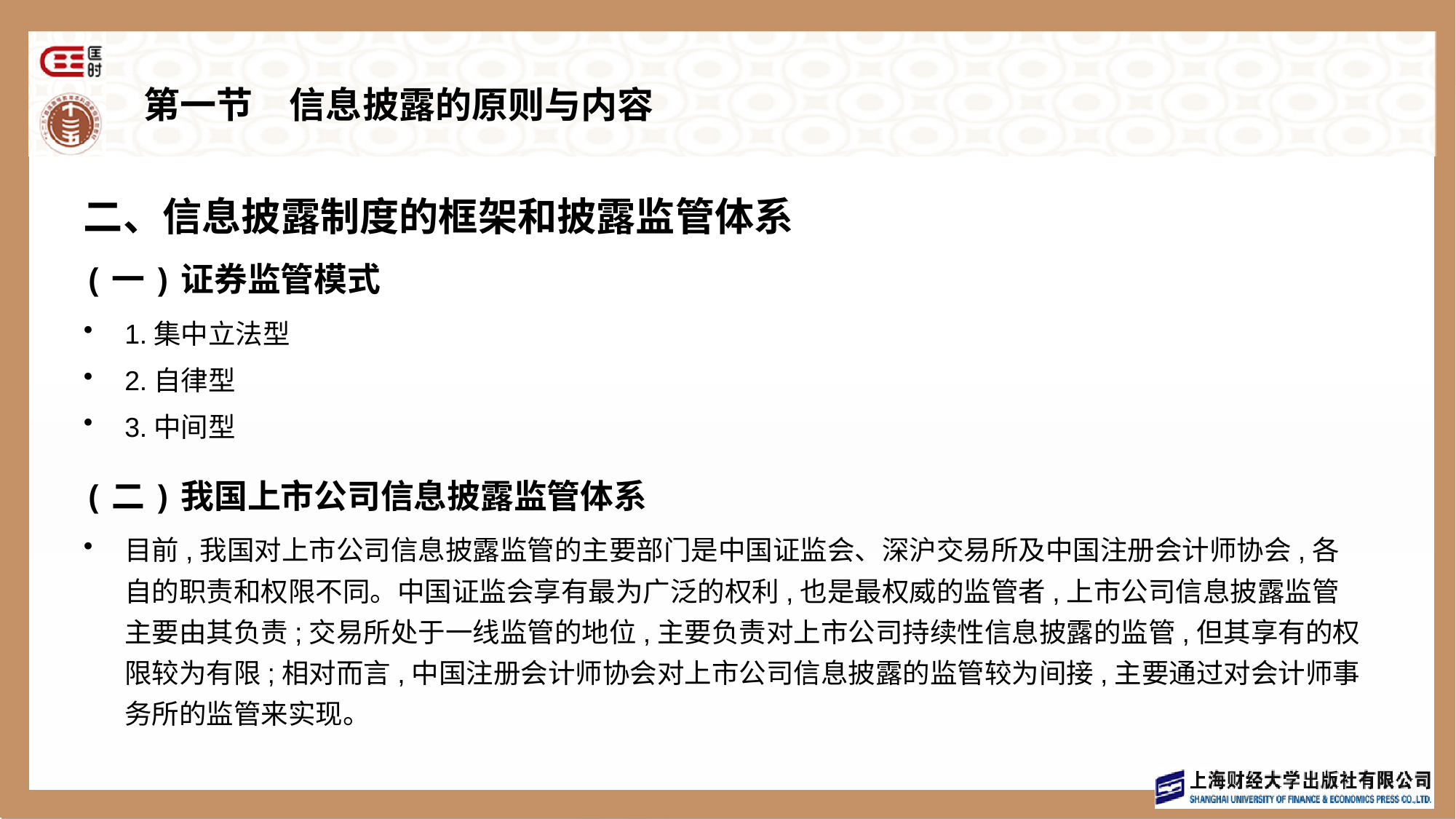

# 第一节　信息披露的原则与内容
二、信息披露制度的框架和披露监管体系
(一)证券监管模式
1.集中立法型
2.自律型
3.中间型
(二)我国上市公司信息披露监管体系
目前,我国对上市公司信息披露监管的主要部门是中国证监会、深沪交易所及中国注册会计师协会,各自的职责和权限不同。中国证监会享有最为广泛的权利,也是最权威的监管者,上市公司信息披露监管主要由其负责;交易所处于一线监管的地位,主要负责对上市公司持续性信息披露的监管,但其享有的权限较为有限;相对而言,中国注册会计师协会对上市公司信息披露的监管较为间接,主要通过对会计师事务所的监管来实现。